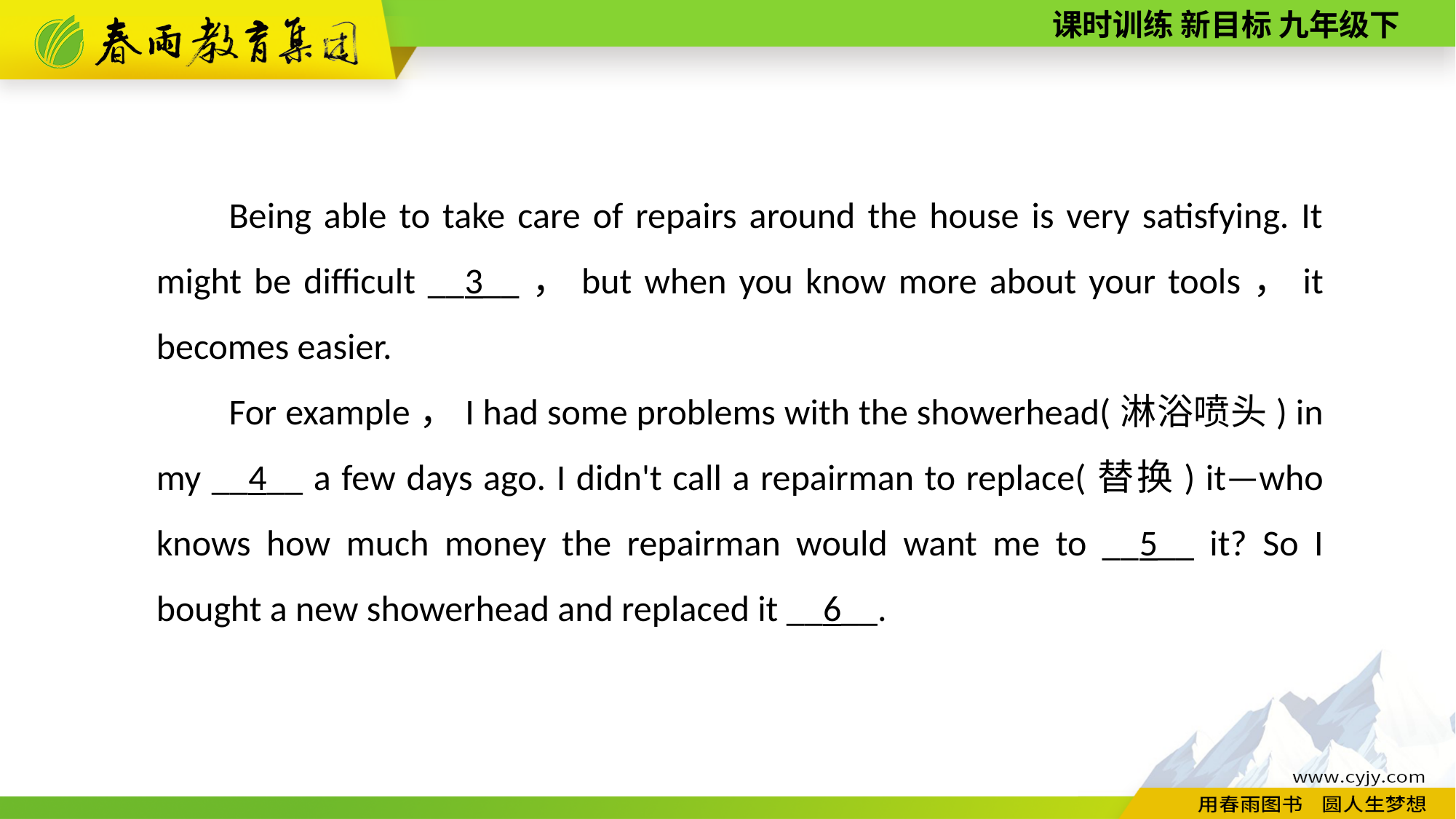

Being able to take care of repairs around the house is very satisfying. It might be difficult __3__，but when you know more about your tools，it becomes easier.
For example，I had some problems with the showerhead(淋浴喷头) in my __4__ a few days ago. I didn't call a repairman to replace(替换) it—who knows how much money the repairman would want me to __5__ it? So I bought a new showerhead and replaced it __6__.